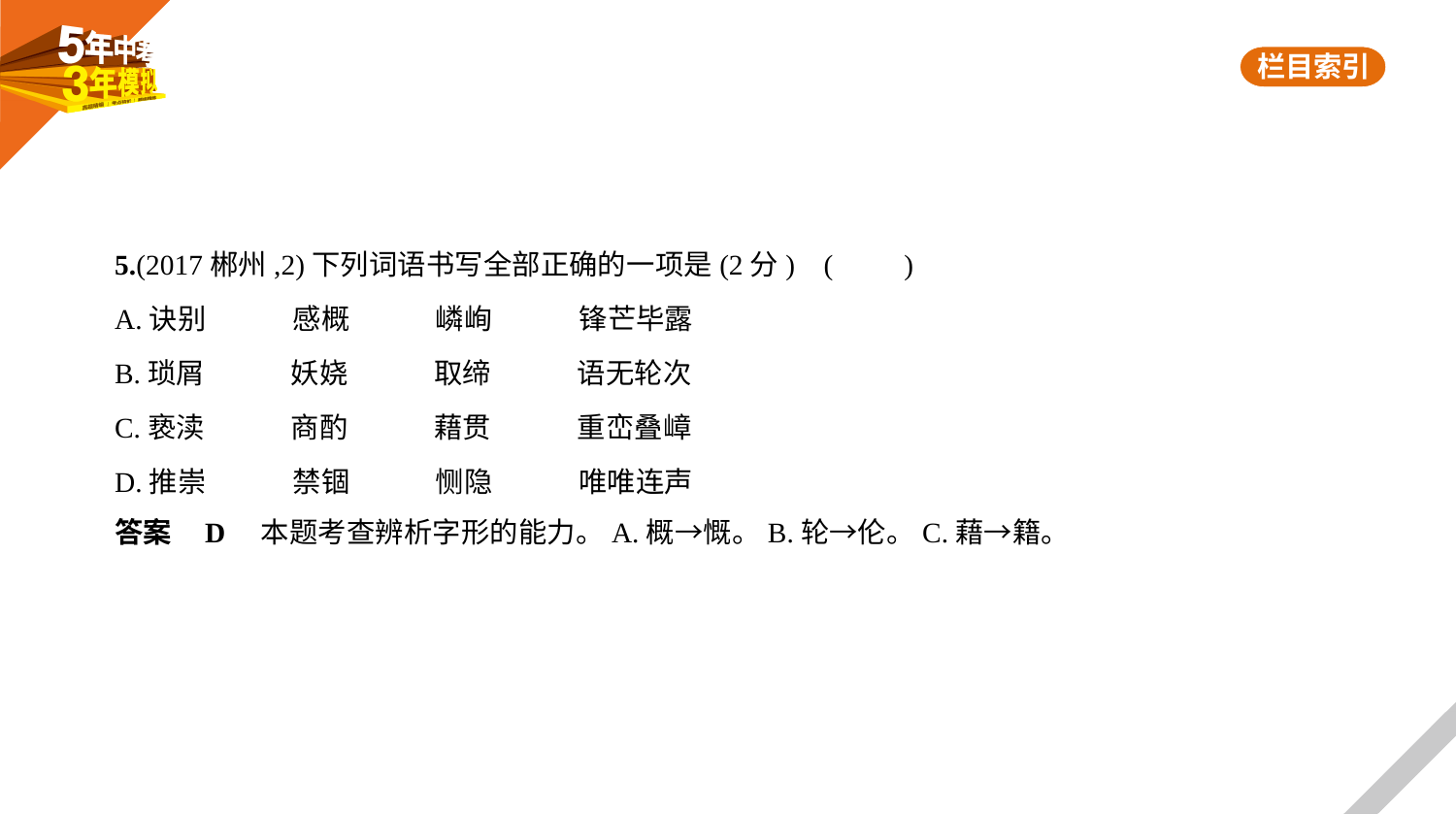

5.(2017郴州,2)下列词语书写全部正确的一项是(2分) (　　)
A.诀别　　　感概　　　嶙峋　　　锋芒毕露
B.琐屑　　　妖娆　　　取缔　　　语无轮次
C.亵渎　　　商酌　　　藉贯　　　重峦叠嶂
D.推崇　　　禁锢　　　恻隐　　　唯唯连声
答案    D　本题考查辨析字形的能力。A.概→慨。B.轮→伦。C.藉→籍。